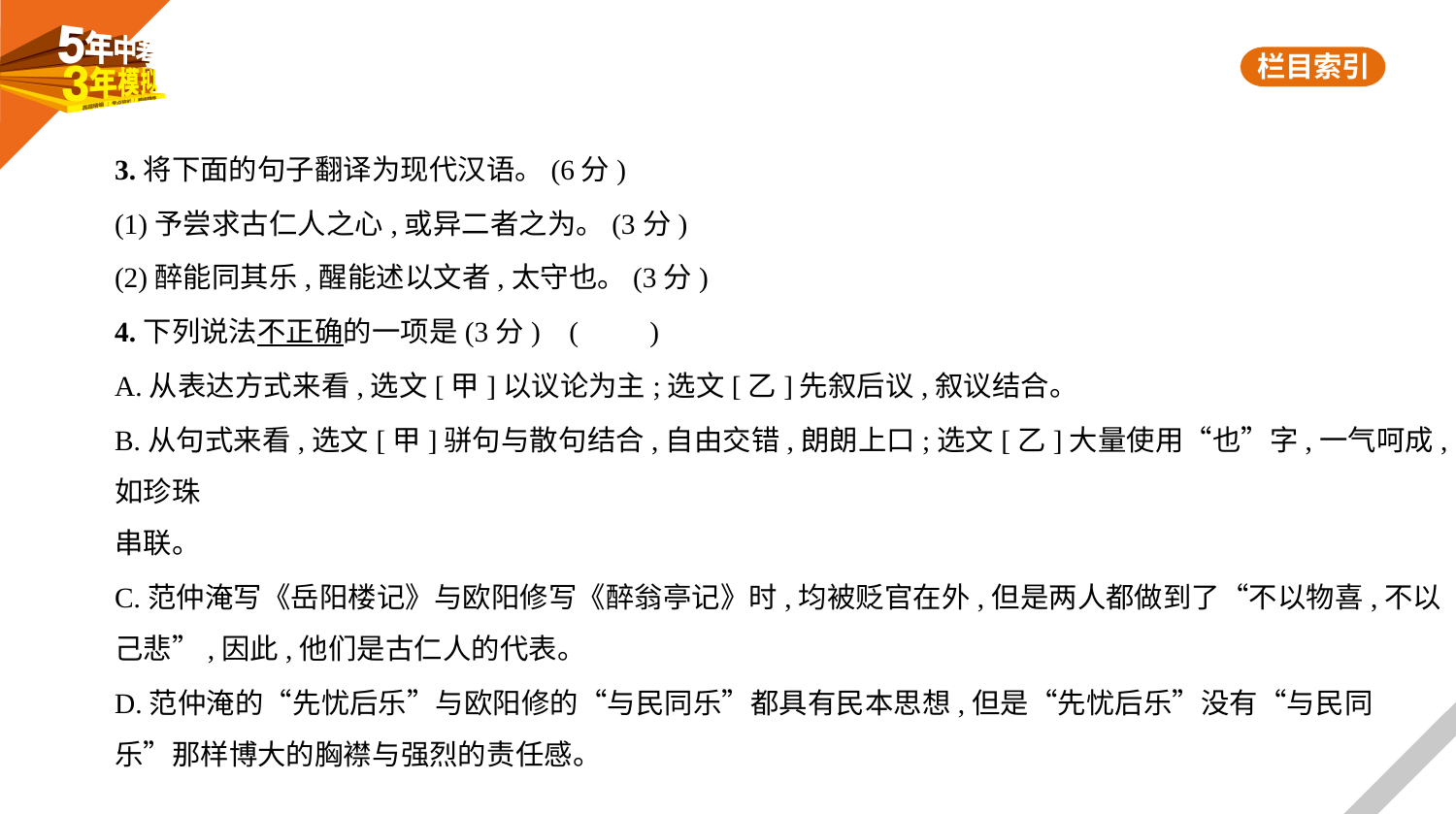

3.将下面的句子翻译为现代汉语。(6分)
(1)予尝求古仁人之心,或异二者之为。(3分)
(2)醉能同其乐,醒能述以文者,太守也。(3分)
4.下列说法不正确的一项是(3分) (　　)
A.从表达方式来看,选文[甲]以议论为主;选文[乙]先叙后议,叙议结合。
B.从句式来看,选文[甲]骈句与散句结合,自由交错,朗朗上口;选文[乙]大量使用“也”字,一气呵成,如珍珠
串联。
C.范仲淹写《岳阳楼记》与欧阳修写《醉翁亭记》时,均被贬官在外,但是两人都做到了“不以物喜,不以
己悲”,因此,他们是古仁人的代表。
D.范仲淹的“先忧后乐”与欧阳修的“与民同乐”都具有民本思想,但是“先忧后乐”没有“与民同
乐”那样博大的胸襟与强烈的责任感。